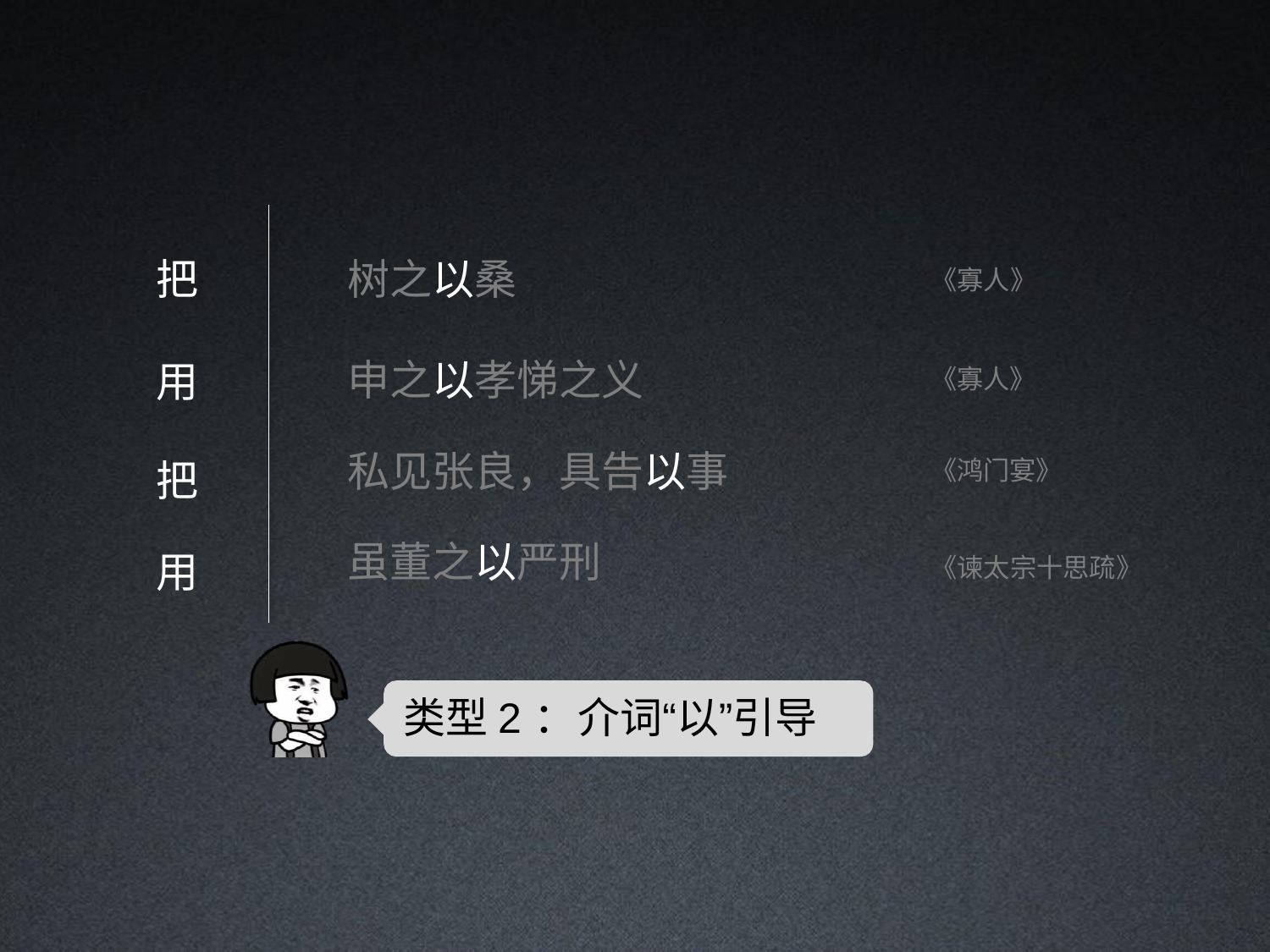

把
# 树之以桑
《寡人》
申之以孝悌之义
私见张良，具告以事 虽董之以严刑
用
把 用
《寡人》
《鸿门宴》
《谏太宗十思疏》

类型2：介词“以”引导